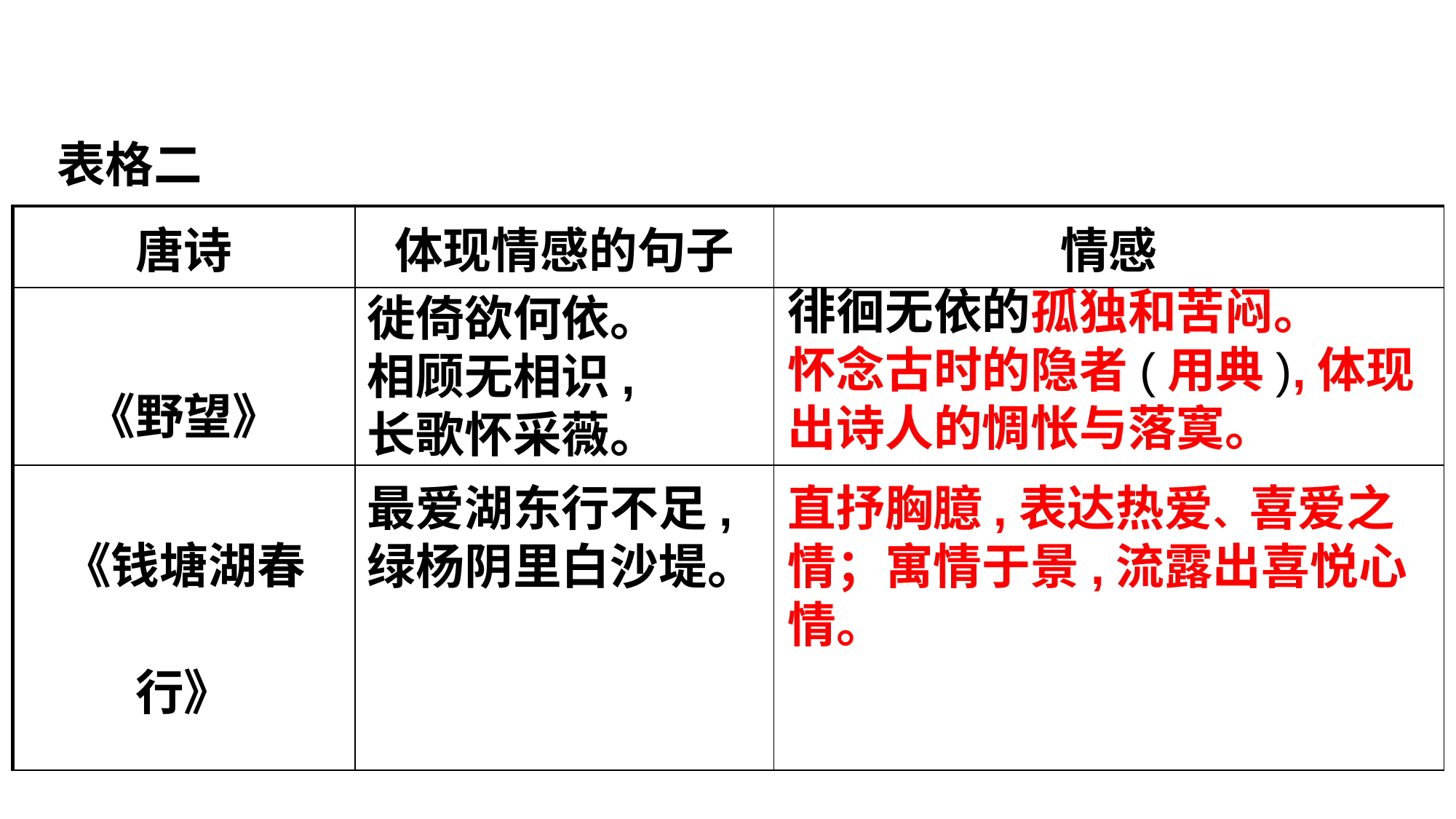

表格二
| 唐诗 | 体现情感的句子 | 情感 |
| --- | --- | --- |
| 《野望》 |  |  |
| 《钱塘湖春行》 |  |  |
徘徊无依的孤独和苦闷。       怀念古时的隐者(用典),体现出诗人的惆怅与落寞。
徙倚欲何依。
相顾无相识,
长歌怀采薇。
最爱湖东行不足,
绿杨阴里白沙堤。
直抒胸臆,表达热爱、喜爱之情；寓情于景,流露出喜悦心情。